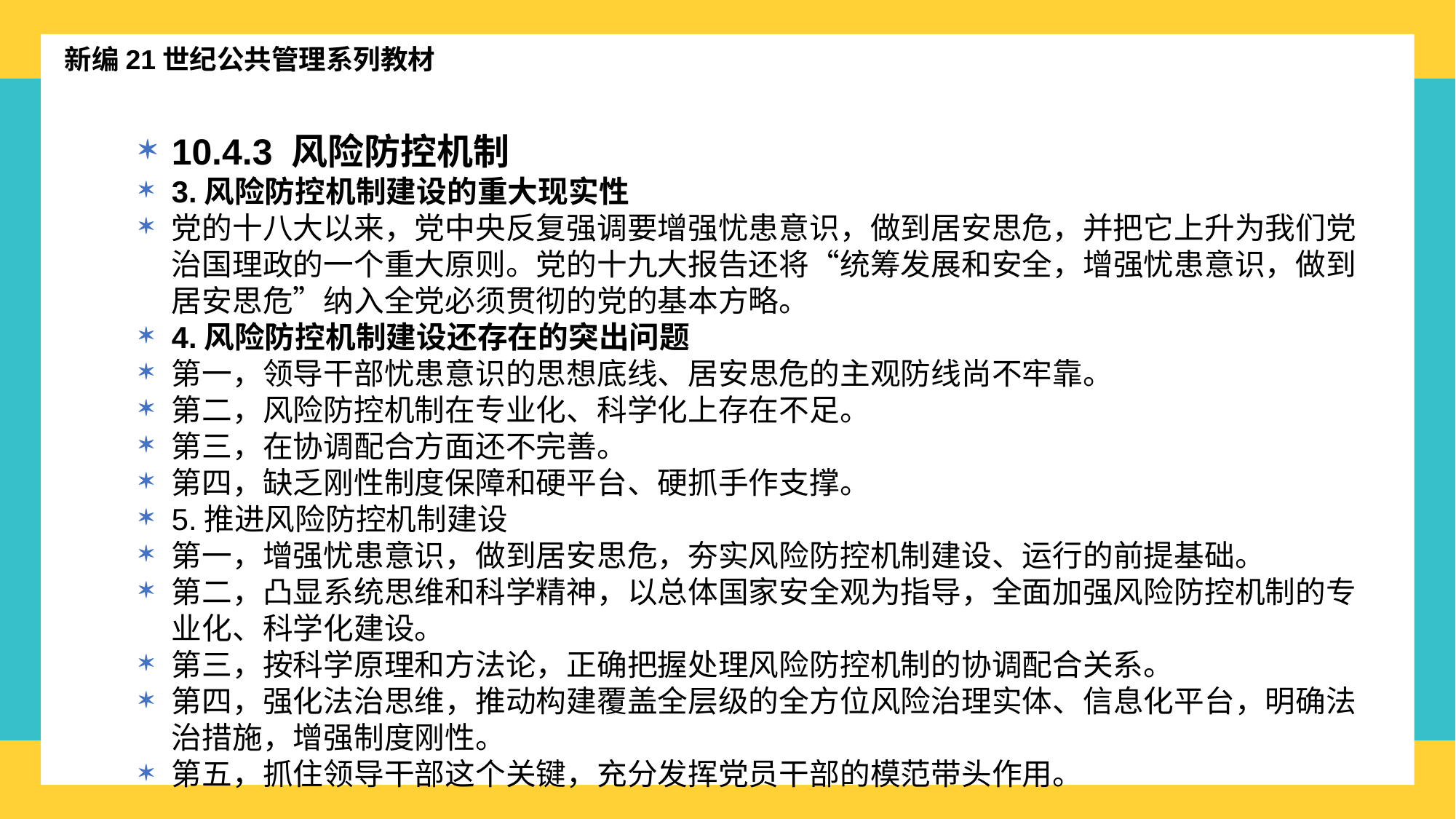

新编21世纪公共管理系列教材
10.4.3 风险防控机制
3.风险防控机制建设的重大现实性
党的十八大以来，党中央反复强调要增强忧患意识，做到居安思危，并把它上升为我们党治国理政的一个重大原则。党的十九大报告还将“统筹发展和安全，增强忧患意识，做到居安思危”纳入全党必须贯彻的党的基本方略。
4.风险防控机制建设还存在的突出问题
第一，领导干部忧患意识的思想底线、居安思危的主观防线尚不牢靠。
第二，风险防控机制在专业化、科学化上存在不足。
第三，在协调配合方面还不完善。
第四，缺乏刚性制度保障和硬平台、硬抓手作支撑。
5.推进风险防控机制建设
第一，增强忧患意识，做到居安思危，夯实风险防控机制建设、运行的前提基础。
第二，凸显系统思维和科学精神，以总体国家安全观为指导，全面加强风险防控机制的专业化、科学化建设。
第三，按科学原理和方法论，正确把握处理风险防控机制的协调配合关系。
第四，强化法治思维，推动构建覆盖全层级的全方位风险治理实体、信息化平台，明确法治措施，增强制度刚性。
第五，抓住领导干部这个关键，充分发挥党员干部的模范带头作用。